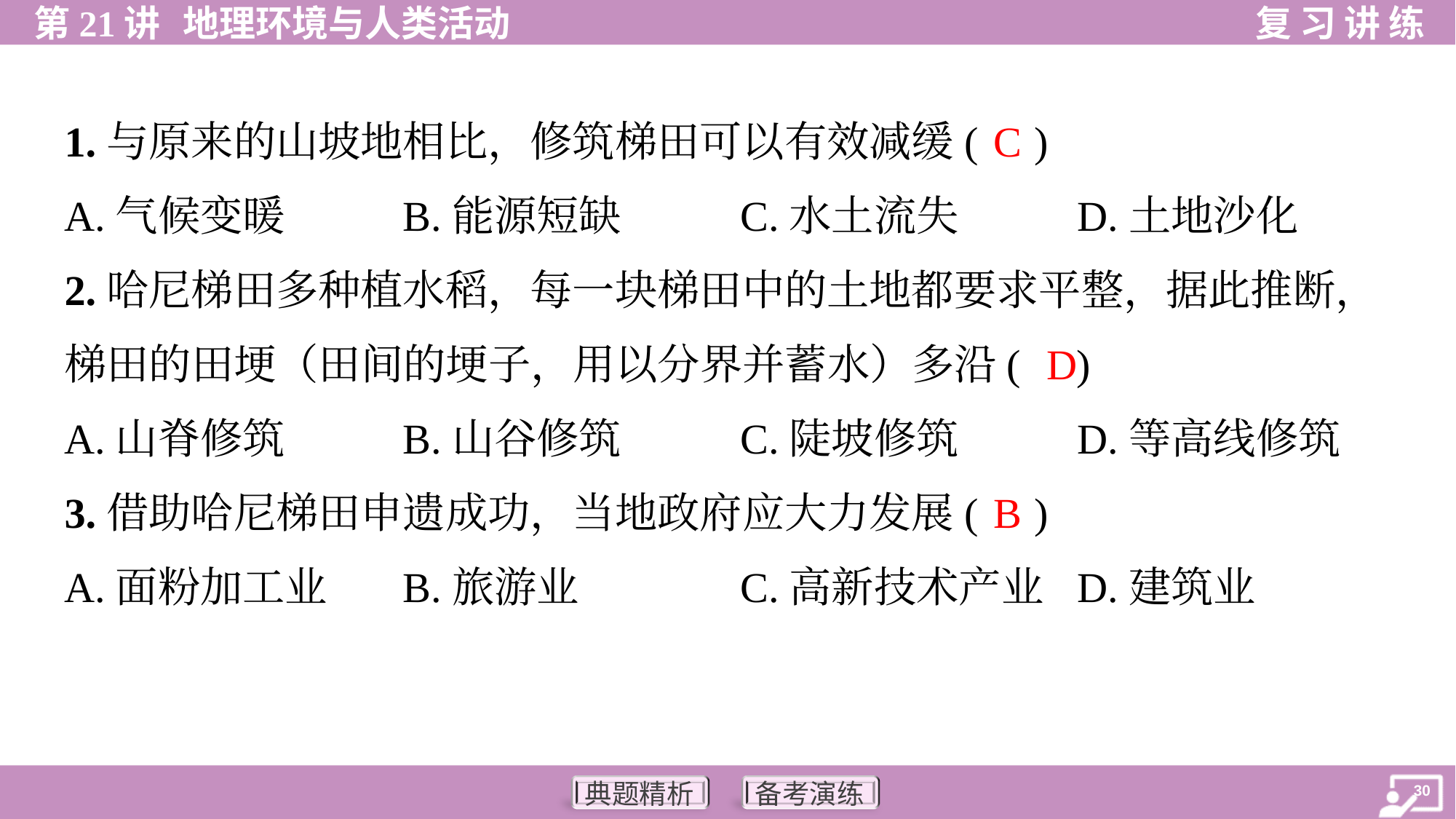

C
1.与原来的山坡地相比，修筑梯田可以有效减缓(     )
A.气候变暖	B.能源短缺	C.水土流失	D.土地沙化
2.哈尼梯田多种植水稻，每一块梯田中的土地都要求平整，据此推断，
梯田的田埂（田间的埂子，用以分界并蓄水）多沿(     )
D
A.山脊修筑	B.山谷修筑	C.陡坡修筑	D.等高线修筑
B
3.借助哈尼梯田申遗成功，当地政府应大力发展(     )
A.面粉加工业	B.旅游业	C.高新技术产业	D.建筑业